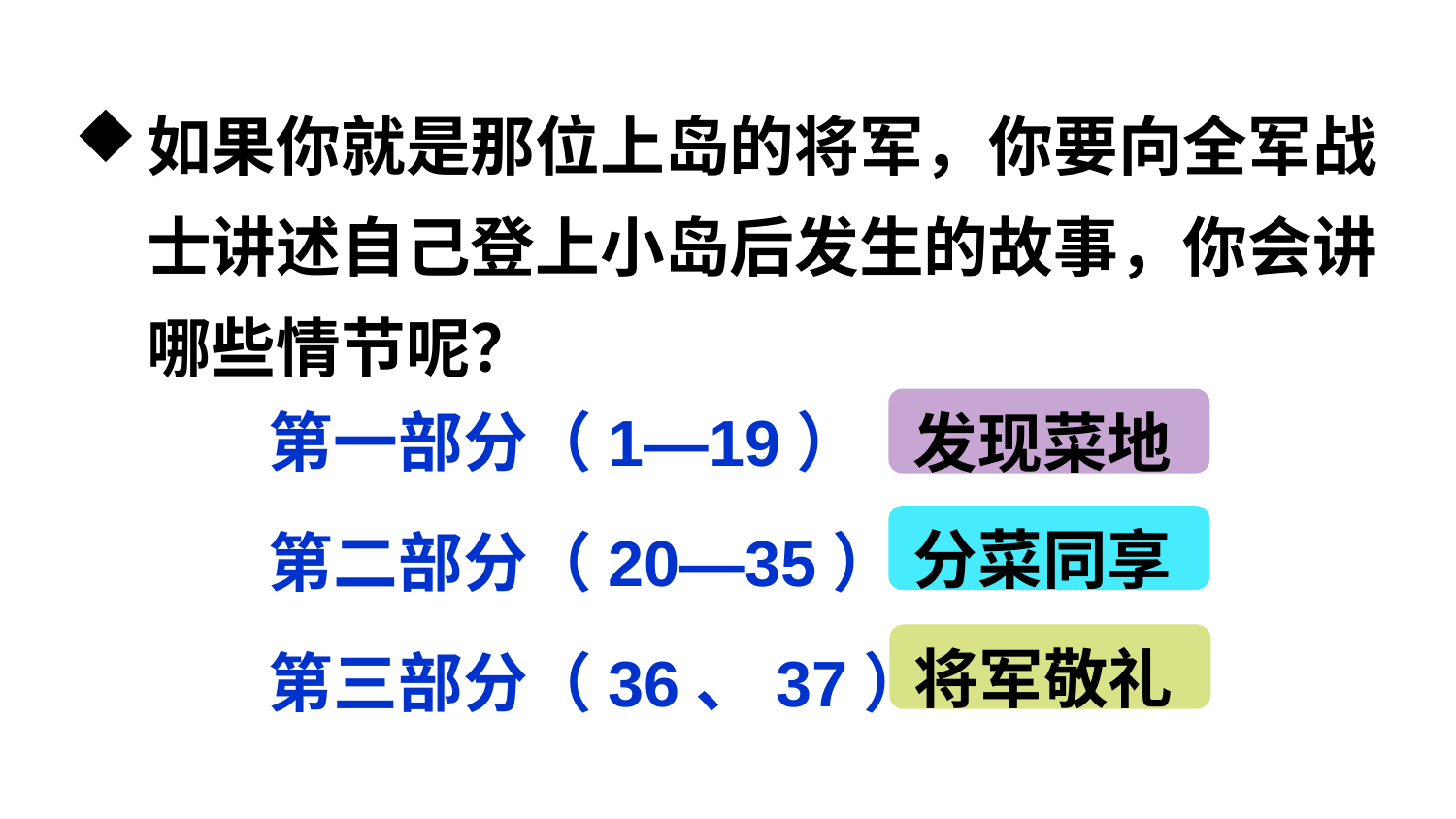

如果你就是那位上岛的将军，你要向全军战士讲述自己登上小岛后发生的故事，你会讲哪些情节呢？
发现菜地

第一部分（1—19）
分菜同享

第二部分（20—35）
将军敬礼

第三部分（36、37）